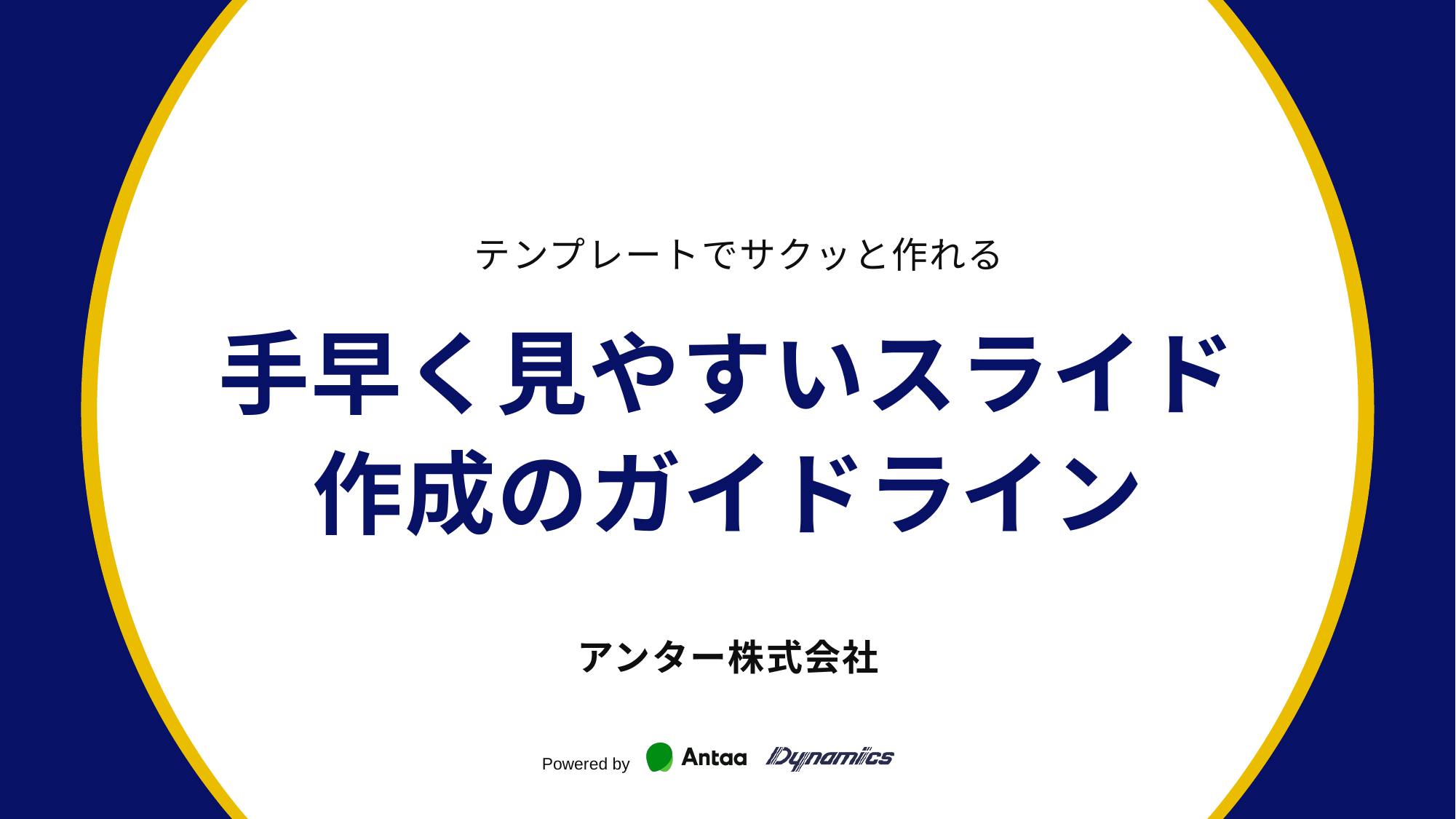

テンプレートでサクッと作れる
# 手早く見やすいスライド 作成のガイドライン
アンター株式会社